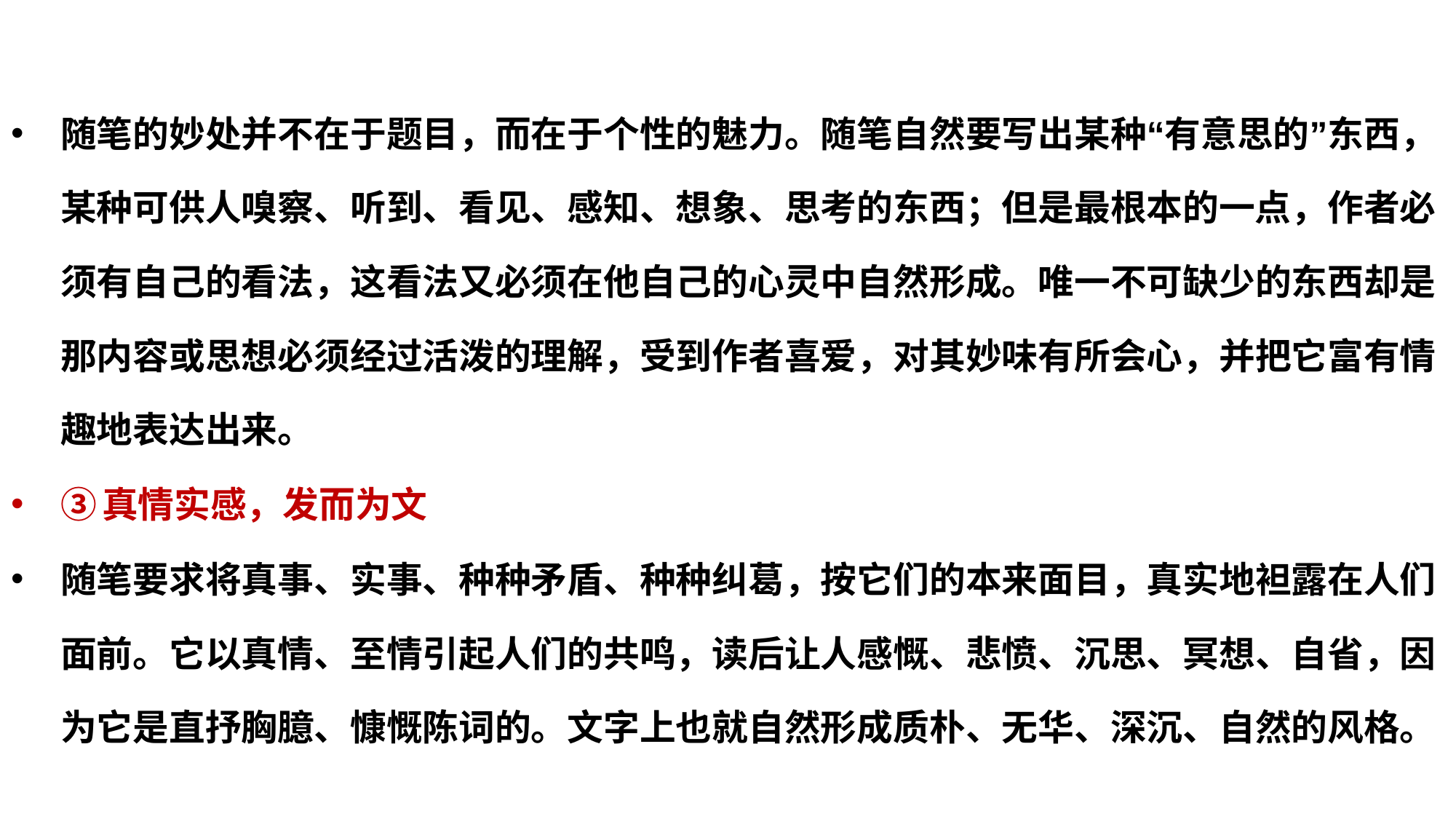

随笔的妙处并不在于题目，而在于个性的魅力。随笔自然要写出某种“有意思的”东西，某种可供人嗅察、听到、看见、感知、想象、思考的东西；但是最根本的一点，作者必须有自己的看法，这看法又必须在他自己的心灵中自然形成。唯一不可缺少的东西却是那内容或思想必须经过活泼的理解，受到作者喜爱，对其妙味有所会心，并把它富有情趣地表达出来。
③真情实感，发而为文
随笔要求将真事、实事、种种矛盾、种种纠葛，按它们的本来面目，真实地袒露在人们面前。它以真情、至情引起人们的共鸣，读后让人感慨、悲愤、沉思、冥想、自省，因为它是直抒胸臆、慷慨陈词的。文字上也就自然形成质朴、无华、深沉、自然的风格。